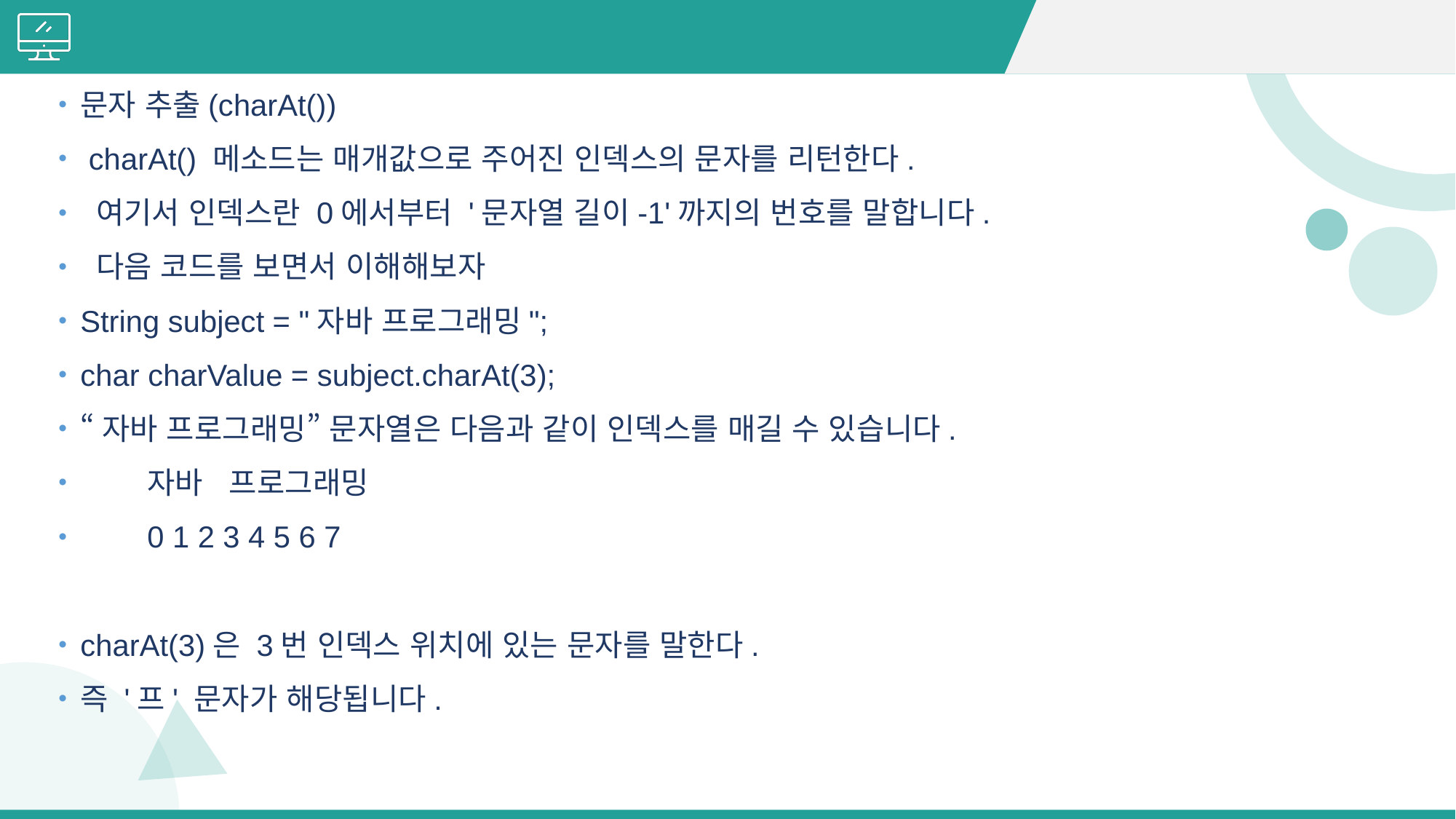

#
문자 추출(charAt())
 charAt() 메소드는 매개값으로 주어진 인덱스의 문자를 리턴한다.
 여기서 인덱스란 0에서부터 '문자열 길이-1'까지의 번호를 말합니다.
 다음 코드를 보면서 이해해보자
String subject = "자바 프로그래밍";
char charValue = subject.charAt(3);
“자바 프로그래밍” 문자열은 다음과 같이 인덱스를 매길 수 있습니다.
       자바   프로그래밍
        0 1 2 3 4 5 6 7

charAt(3)은 3번 인덱스 위치에 있는 문자를 말한다.
즉 '프' 문자가 해당됩니다.